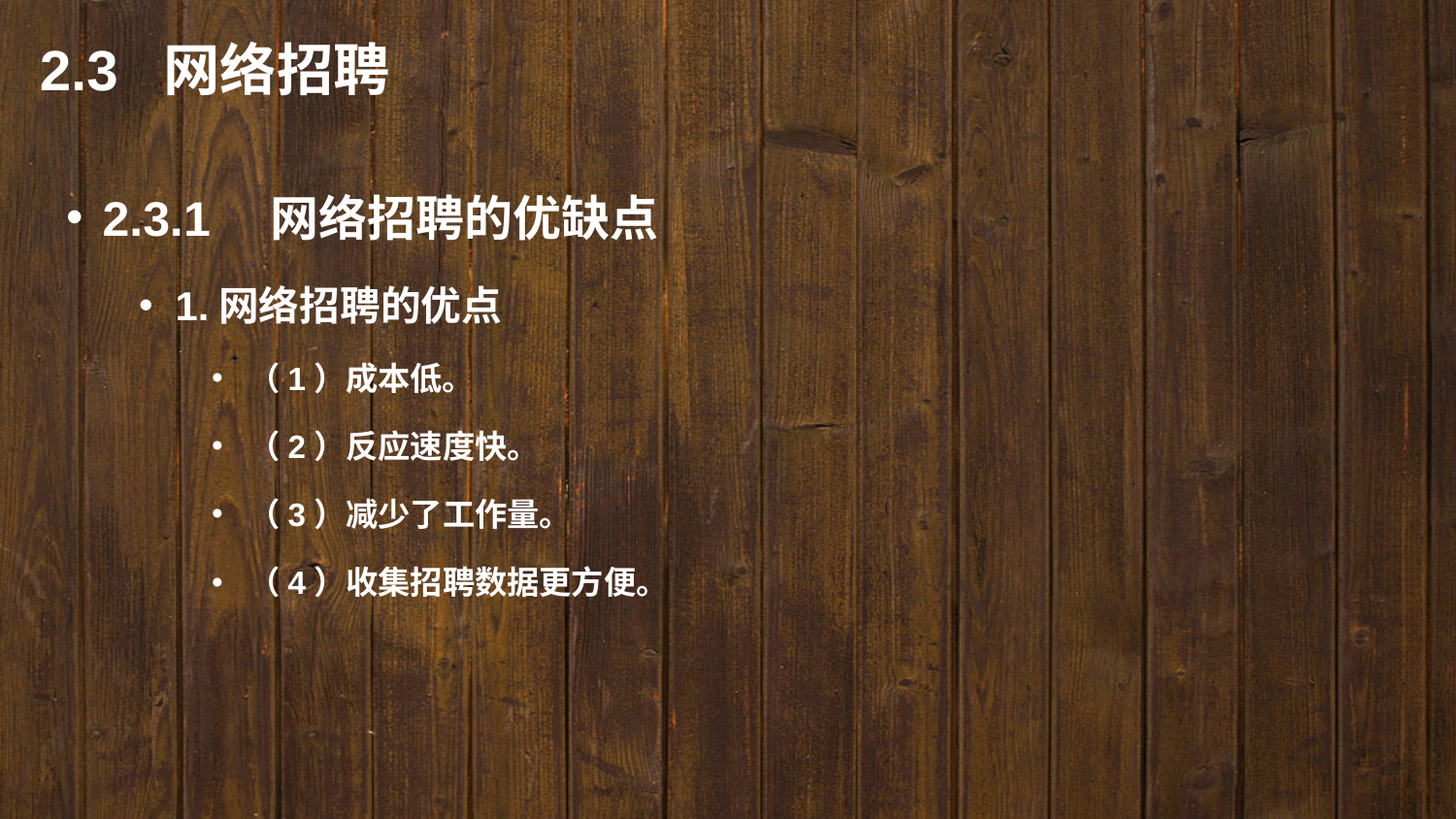

2.3  网络招聘
2.3.1　网络招聘的优缺点
1.网络招聘的优点
（1）成本低。
（2）反应速度快。
（3）减少了工作量。
（4）收集招聘数据更方便。